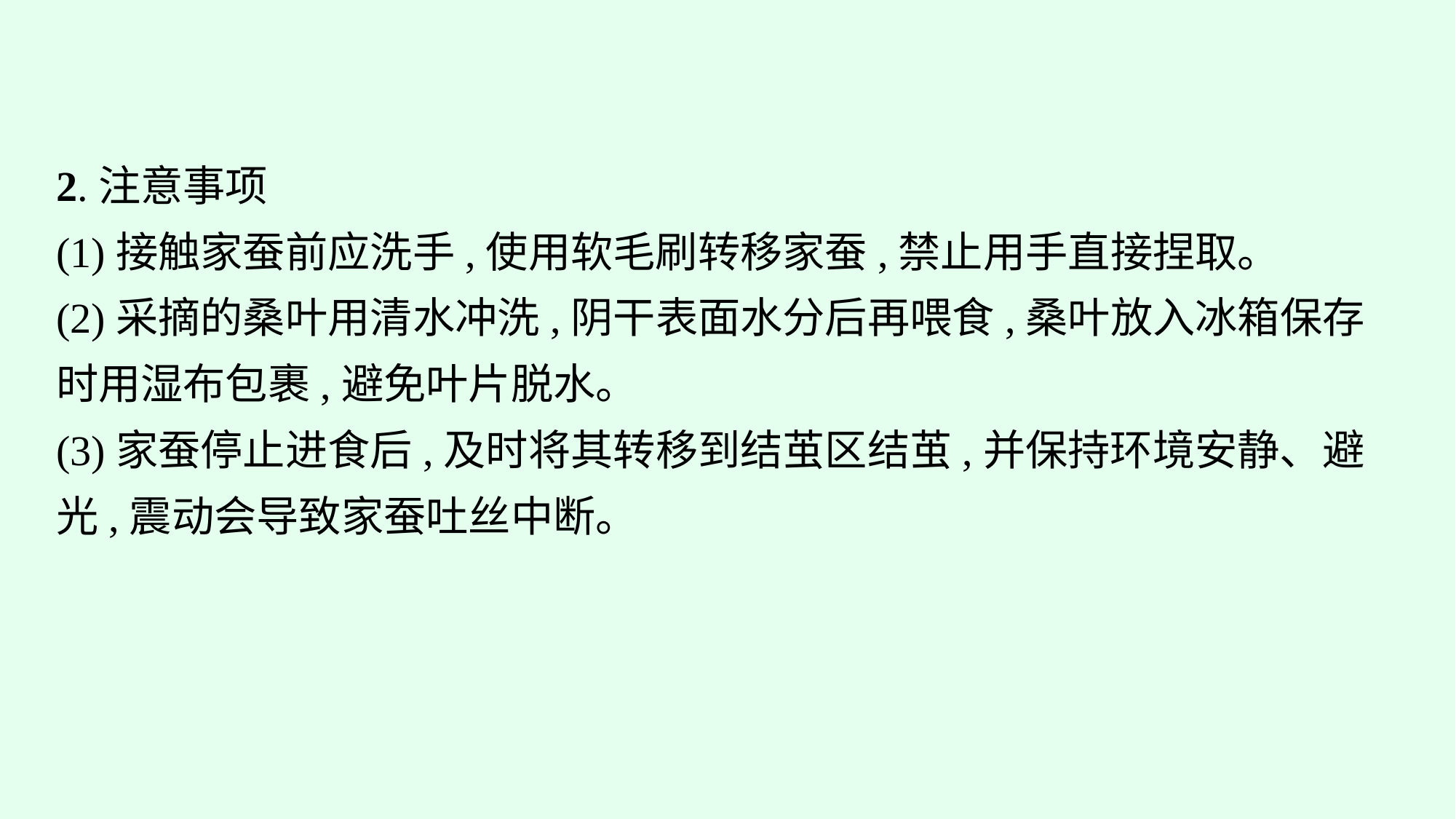

2.注意事项
(1)接触家蚕前应洗手,使用软毛刷转移家蚕,禁止用手直接捏取。
(2)采摘的桑叶用清水冲洗,阴干表面水分后再喂食,桑叶放入冰箱保存时用湿布包裹,避免叶片脱水。
(3)家蚕停止进食后,及时将其转移到结茧区结茧,并保持环境安静、避光,震动会导致家蚕吐丝中断。